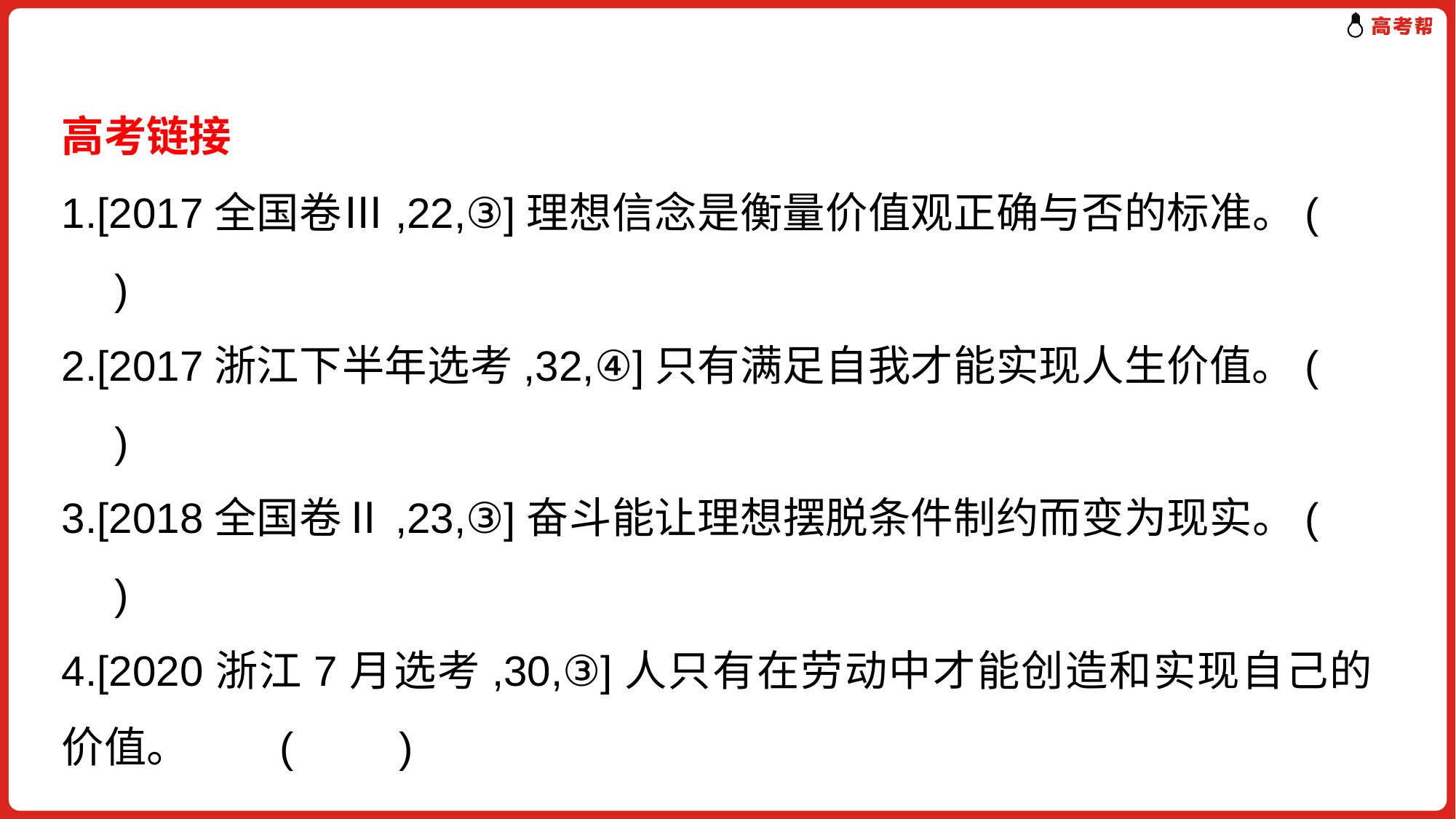

高考链接
1.[2017全国卷Ⅲ,22,③]理想信念是衡量价值观正确与否的标准。(　　)
2.[2017浙江下半年选考,32,④]只有满足自我才能实现人生价值。(　　)
3.[2018全国卷Ⅱ,23,③]奋斗能让理想摆脱条件制约而变为现实。(　　)
4.[2020浙江7月选考,30,③]人只有在劳动中才能创造和实现自己的价值。	(　　)